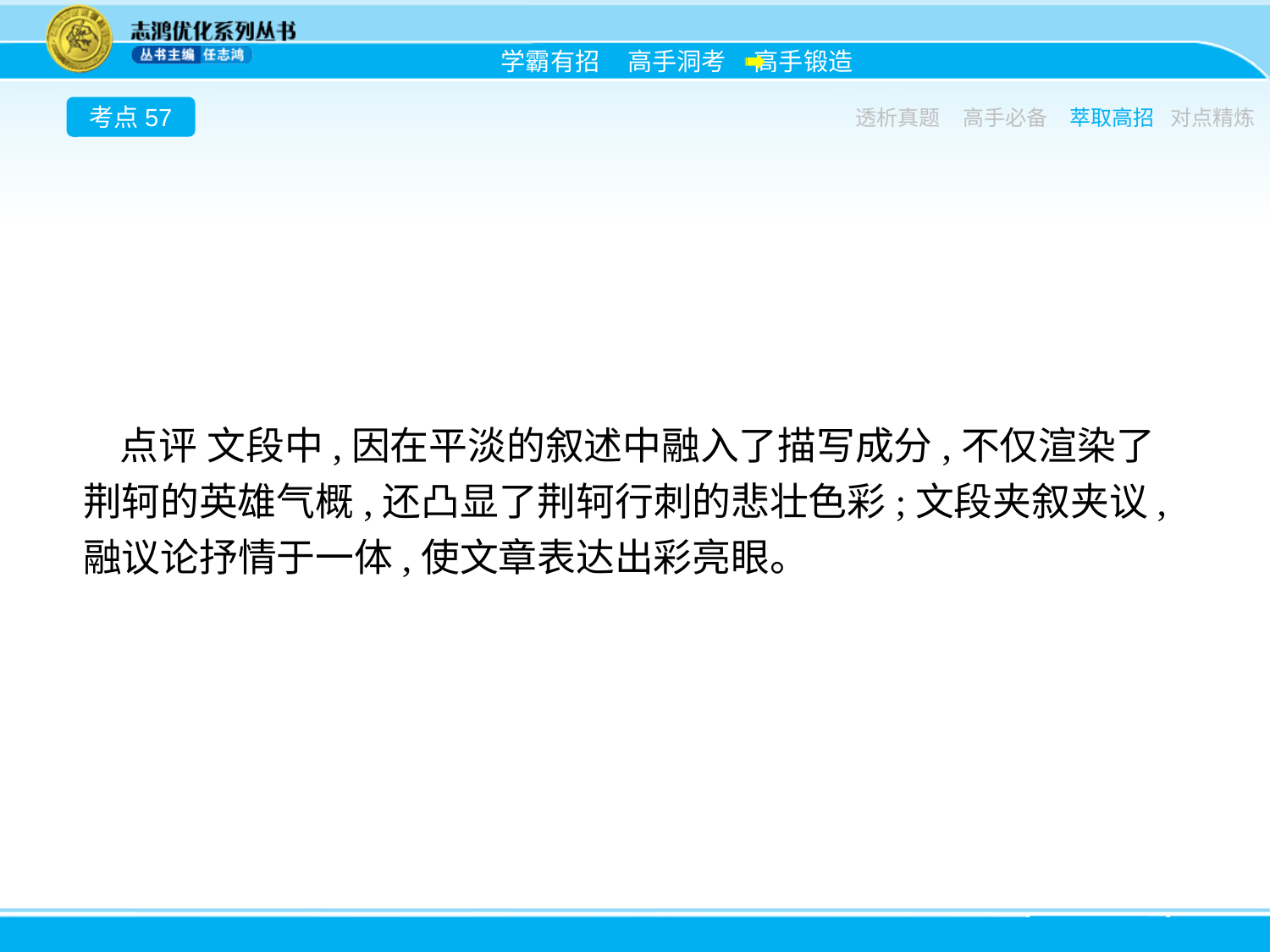

考点57
透析真题
高手必备
萃取高招
对点精炼
点评 文段中,因在平淡的叙述中融入了描写成分,不仅渲染了荆轲的英雄气概,还凸显了荆轲行刺的悲壮色彩;文段夹叙夹议,融议论抒情于一体,使文章表达出彩亮眼。